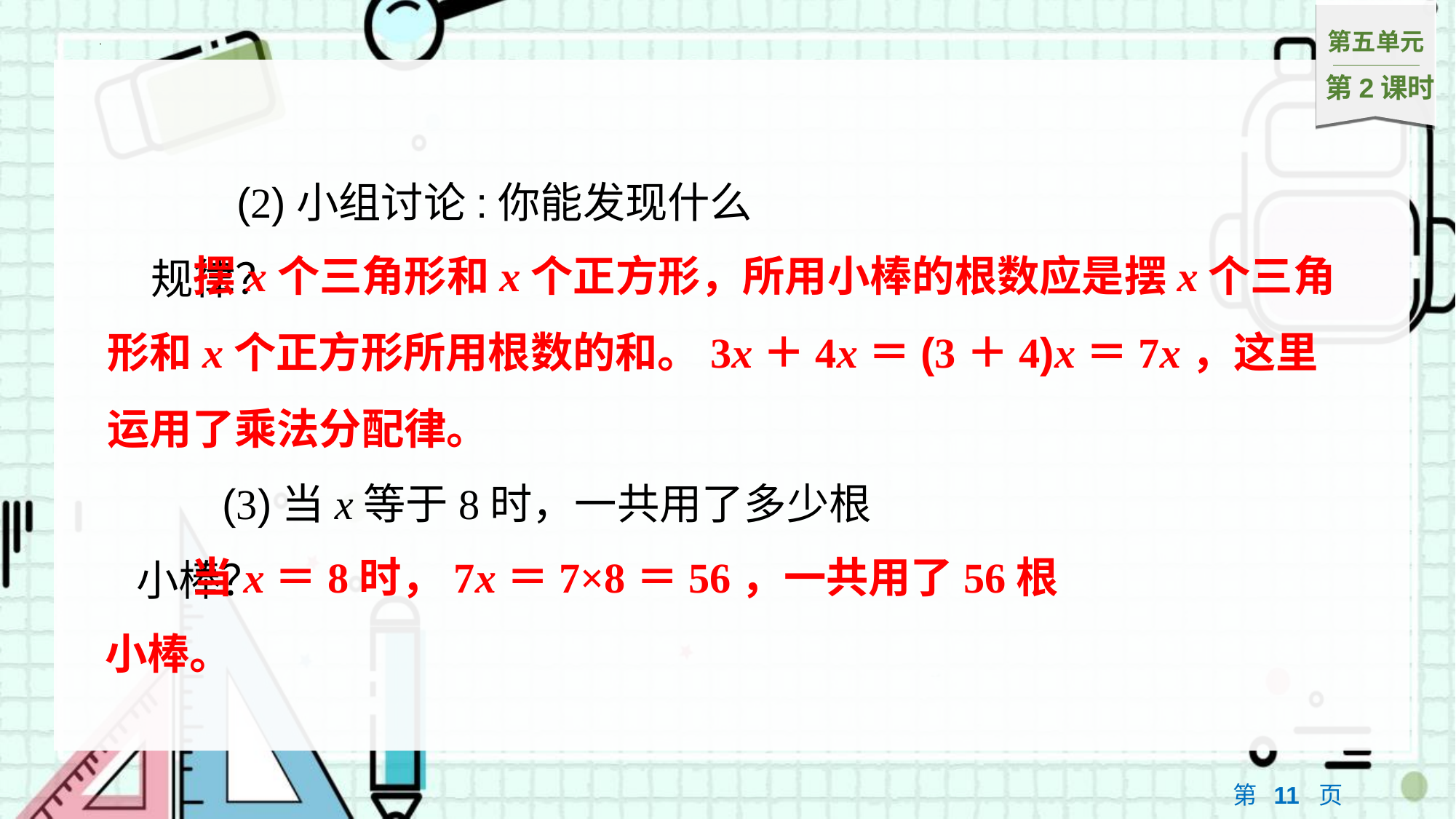

(2)小组讨论:你能发现什么规律？
摆x个三角形和x个正方形，所用小棒的根数应是摆x个三角形和x个正方形所用根数的和。3x＋4x＝(3＋4)x＝7x，这里运用了乘法分配律。
(3)当x等于8时，一共用了多少根小棒？
当x＝8时，7x＝7×8＝56，一共用了56根小棒。